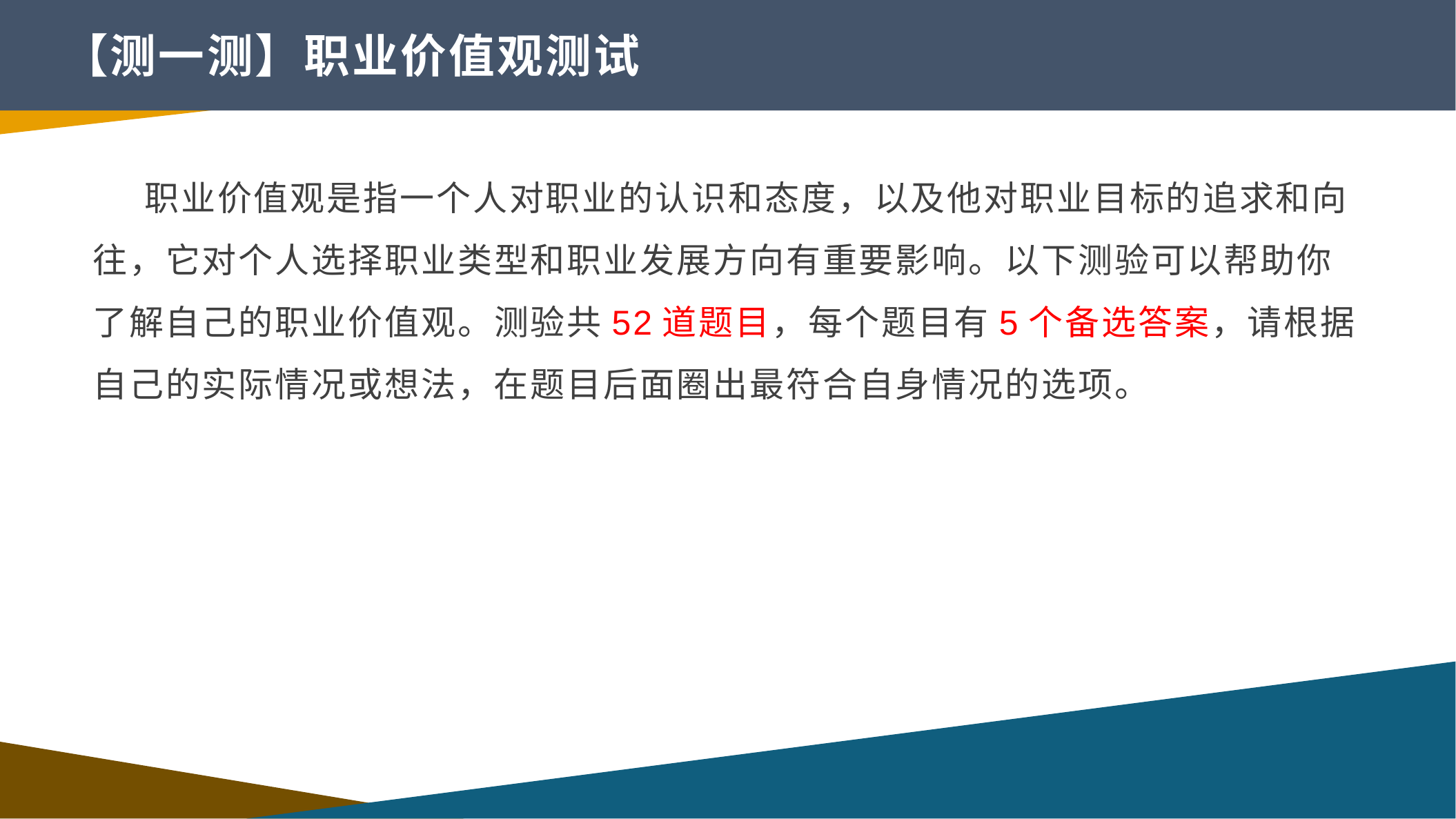

【测一测】职业价值观测试
职业价值观是指一个人对职业的认识和态度，以及他对职业目标的追求和向往，它对个人选择职业类型和职业发展方向有重要影响。以下测验可以帮助你了解自己的职业价值观。测验共52道题目，每个题目有5个备选答案，请根据自己的实际情况或想法，在题目后面圈出最符合自身情况的选项。